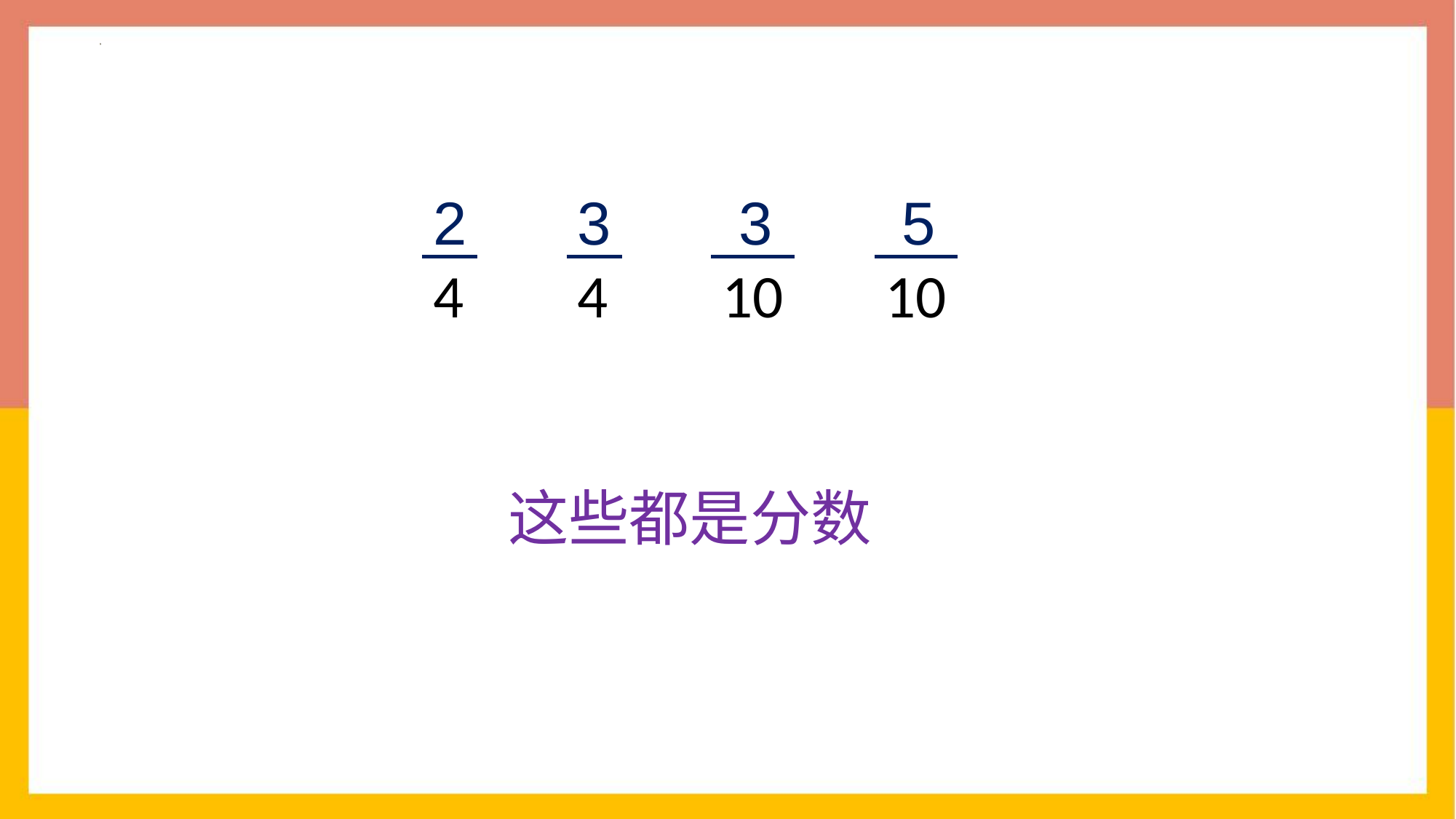

2
4
3
4
 3
10
 5
10
这些都是分数